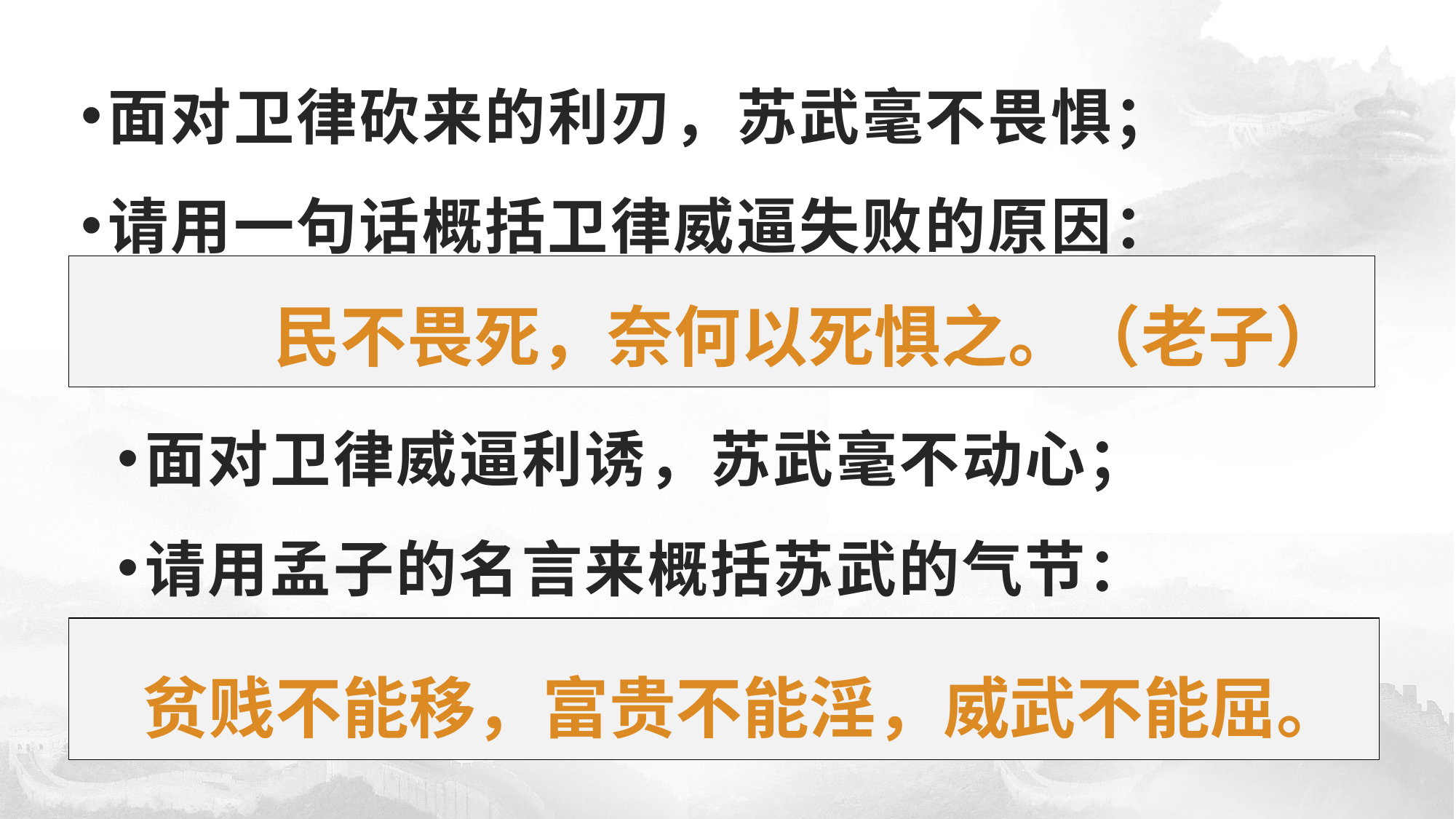

面对卫律砍来的利刃，苏武毫不畏惧；
请用一句话概括卫律威逼失败的原因：
民不畏死，奈何以死惧之。（老子）
面对卫律威逼利诱，苏武毫不动心；
请用孟子的名言来概括苏武的气节：

贫贱不能移，富贵不能淫，威武不能屈。